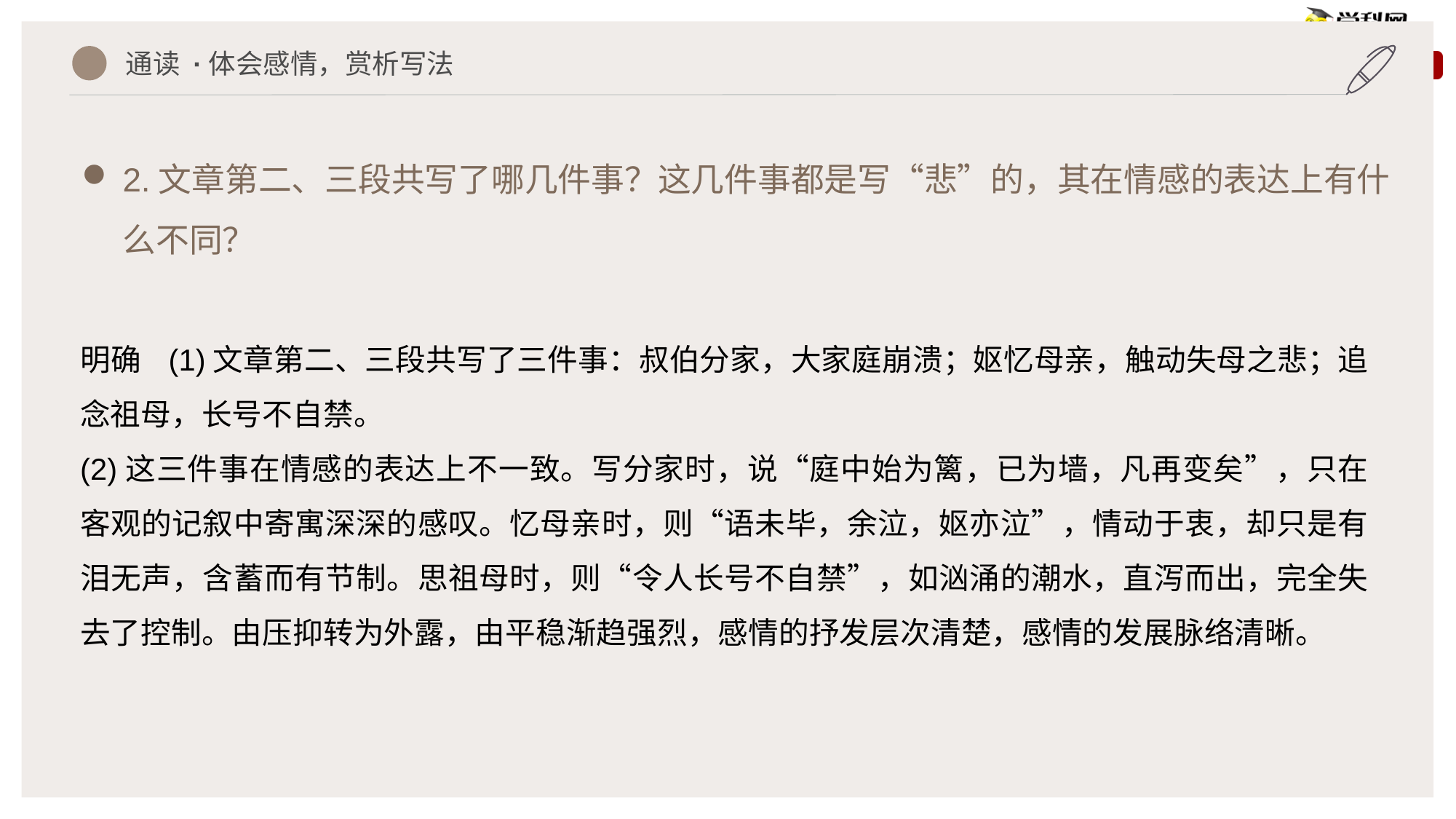

通读 ·体会感情，赏析写法

2.文章第二、三段共写了哪几件事？这几件事都是写“悲”的，其在情感的表达上有什么不同？
明确   (1)文章第二、三段共写了三件事：叔伯分家，大家庭崩溃；妪忆母亲，触动失母之悲；追念祖母，长号不自禁。
(2)这三件事在情感的表达上不一致。写分家时，说“庭中始为篱，已为墙，凡再变矣”，只在客观的记叙中寄寓深深的感叹。忆母亲时，则“语未毕，余泣，妪亦泣”，情动于衷，却只是有泪无声，含蓄而有节制。思祖母时，则“令人长号不自禁”，如汹涌的潮水，直泻而出，完全失去了控制。由压抑转为外露，由平稳渐趋强烈，感情的抒发层次清楚，感情的发展脉络清晰。